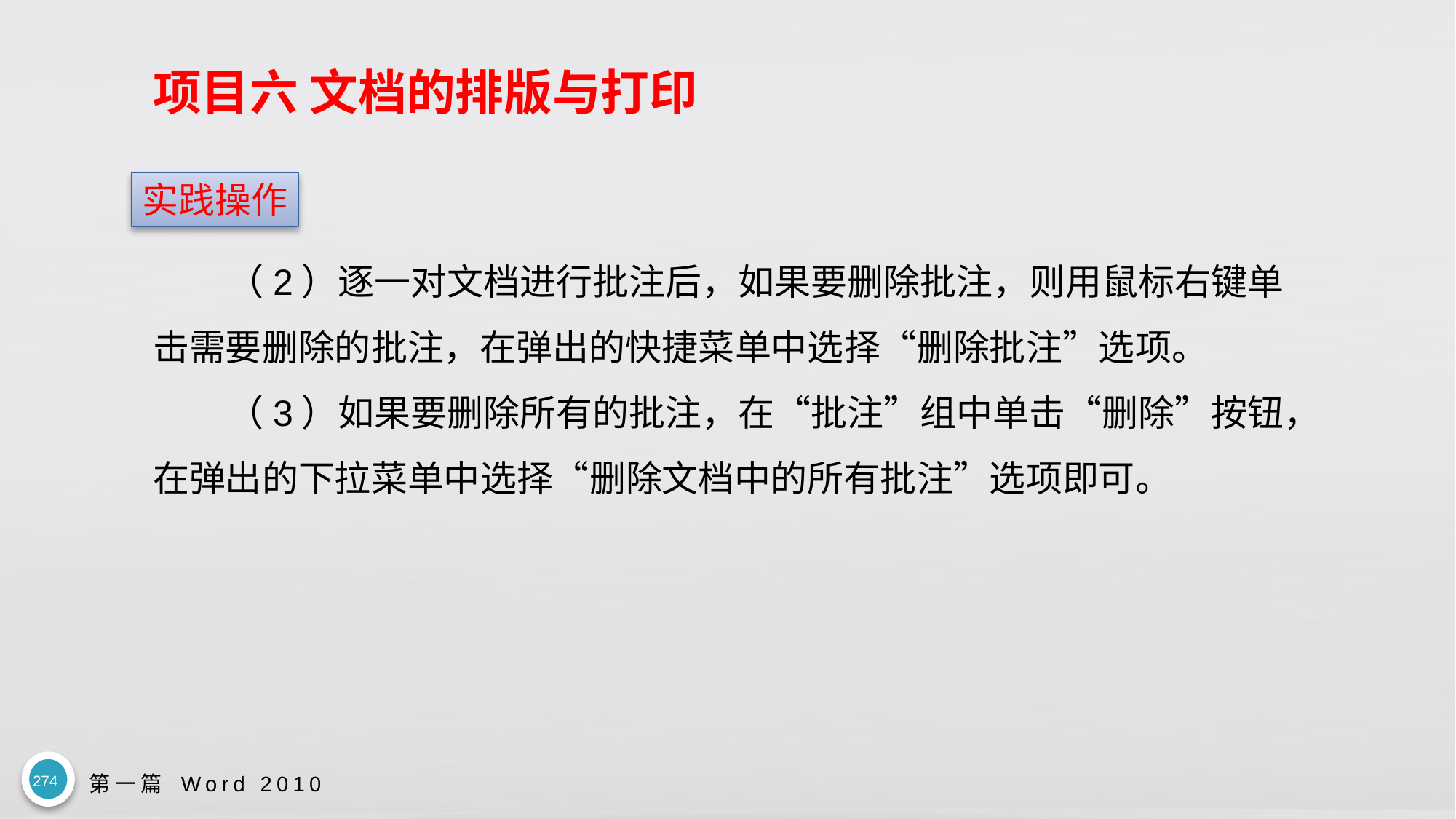

# 项目六 文档的排版与打印
实践操作
（2）逐一对文档进行批注后，如果要删除批注，则用鼠标右键单击需要删除的批注，在弹出的快捷菜单中选择“删除批注”选项。
（3）如果要删除所有的批注，在“批注”组中单击“删除”按钮，在弹出的下拉菜单中选择“删除文档中的所有批注”选项即可。
274